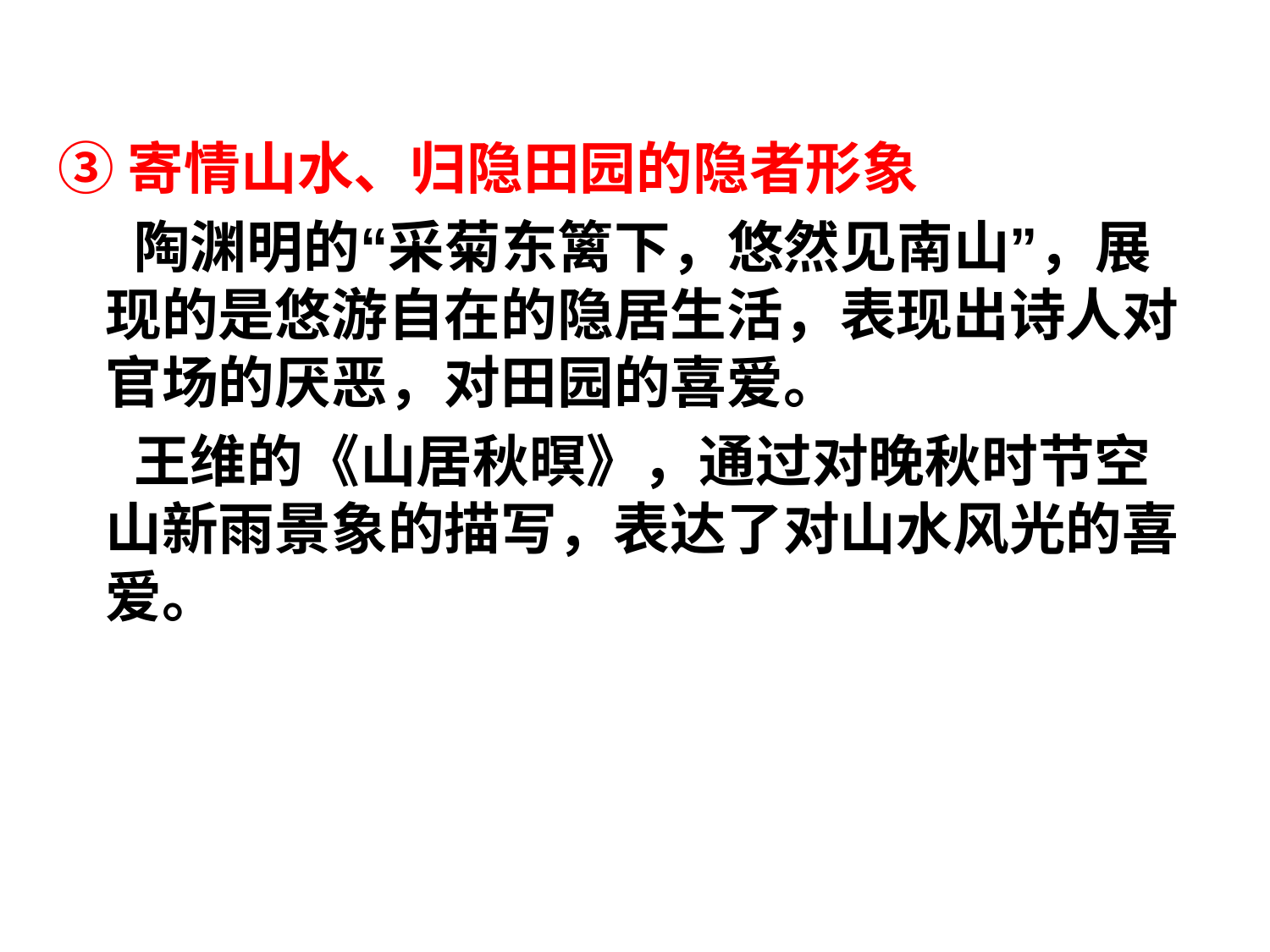

③寄情山水、归隐田园的隐者形象
    陶渊明的“采菊东篱下，悠然见南山”，展现的是悠游自在的隐居生活，表现出诗人对官场的厌恶，对田园的喜爱。
    王维的《山居秋暝》，通过对晚秋时节空山新雨景象的描写，表达了对山水风光的喜爱。